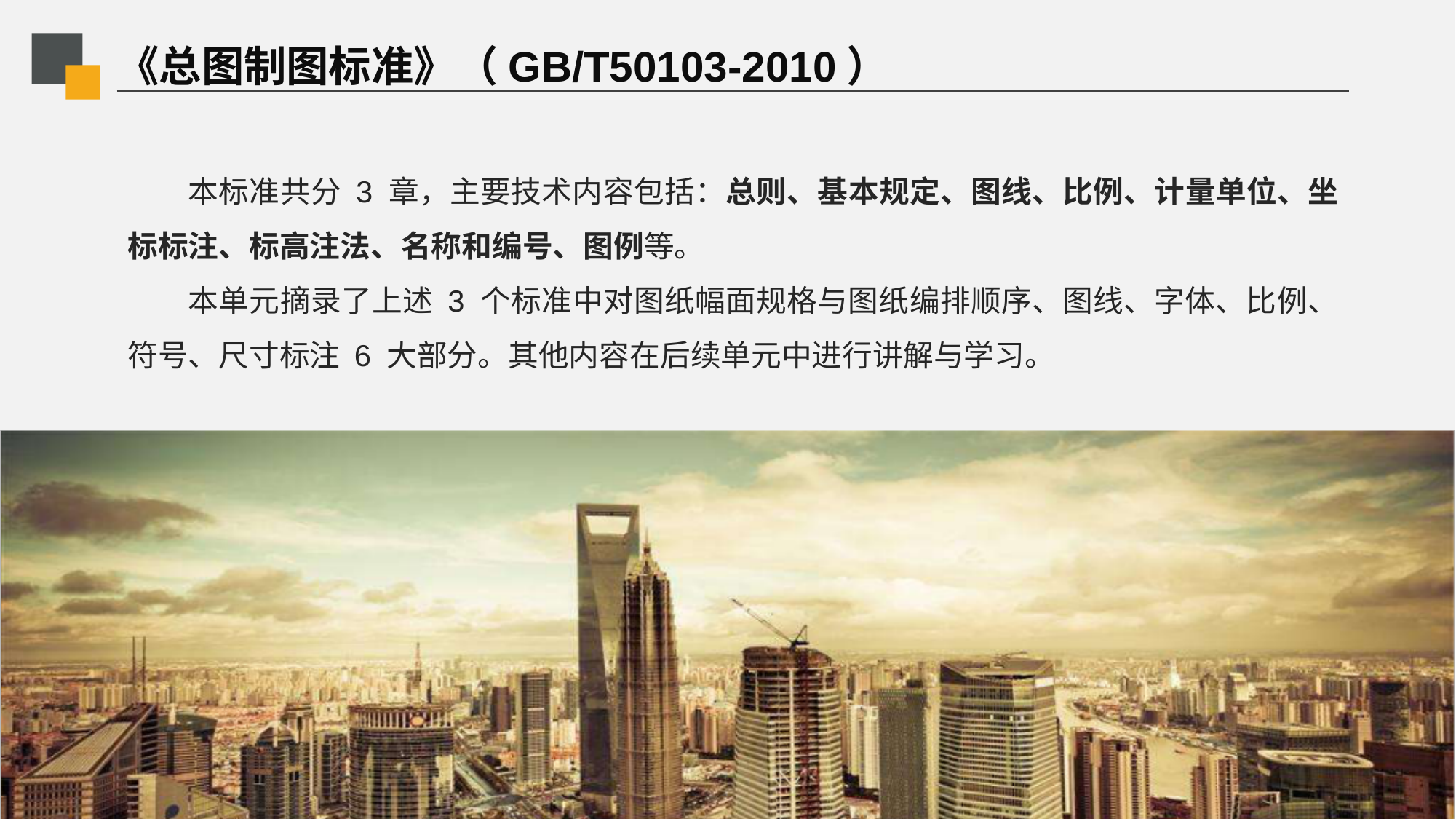

# 《总图制图标准》（GB/T50103-2010）
本标准共分 3 章，主要技术内容包括：总则、基本规定、图线、比例、计量单位、坐标标注、标高注法、名称和编号、图例等。
本单元摘录了上述 3 个标准中对图纸幅面规格与图纸编排顺序、图线、字体、比例、符号、尺寸标注 6 大部分。其他内容在后续单元中进行讲解与学习。